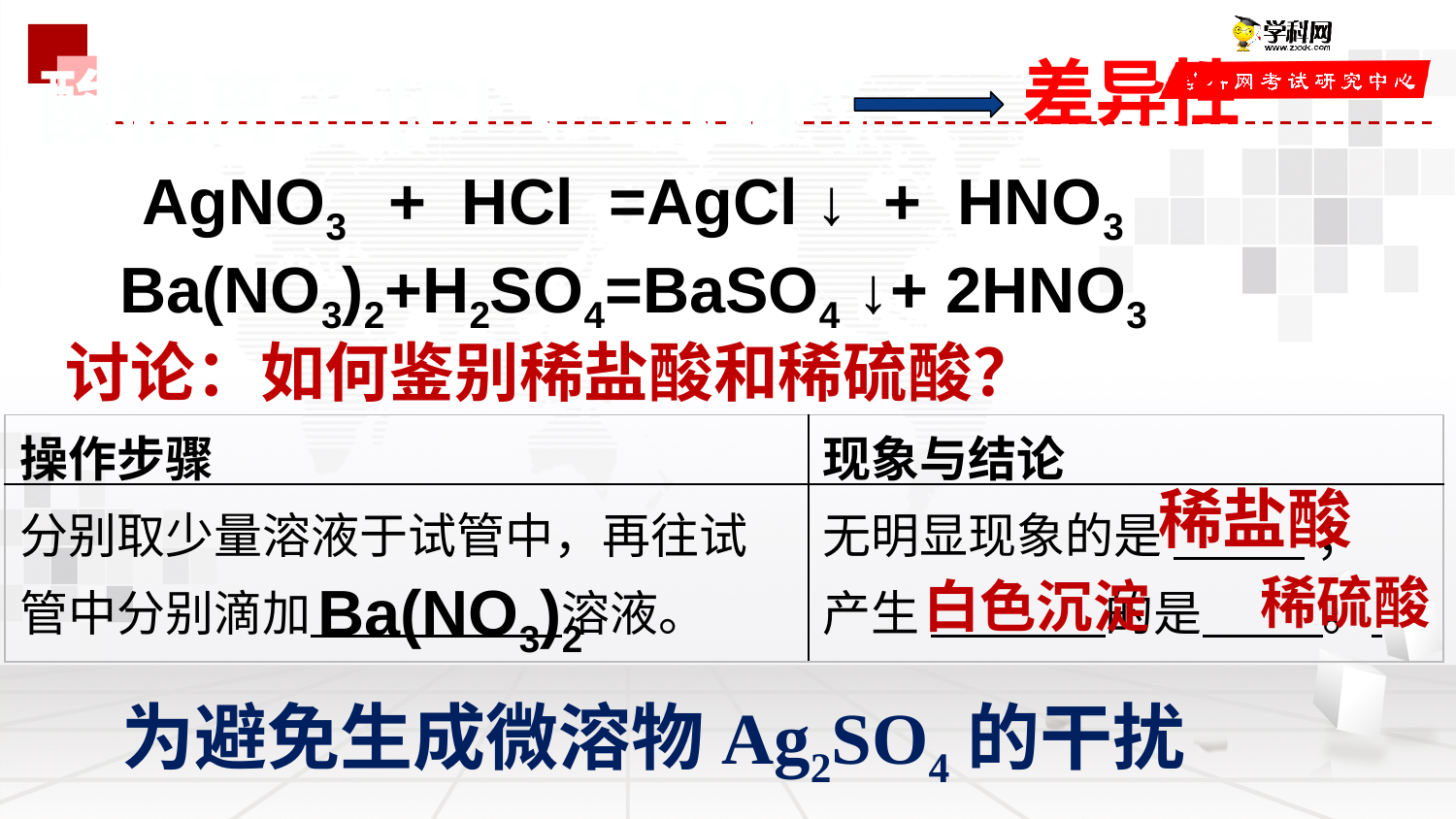

差异性
酸根离子(Cl-、SO42-)

  AgNO3    +  HCl  =AgCl ↓  +  HNO3
 Ba(NO3)2+H2SO4=BaSO4 ↓+ 2HNO3
讨论：如何鉴别稀盐酸和稀硫酸？
| 操作步骤 | 现象与结论 |
| --- | --- |
| 分别取少量溶液于试管中，再往试管中分别滴加 溶液。 | 无明显现象的是 ； 产生 的是 。 |
稀盐酸
稀硫酸
白色沉淀
Ba(NO3)2
为避免生成微溶物Ag2SO4的干扰